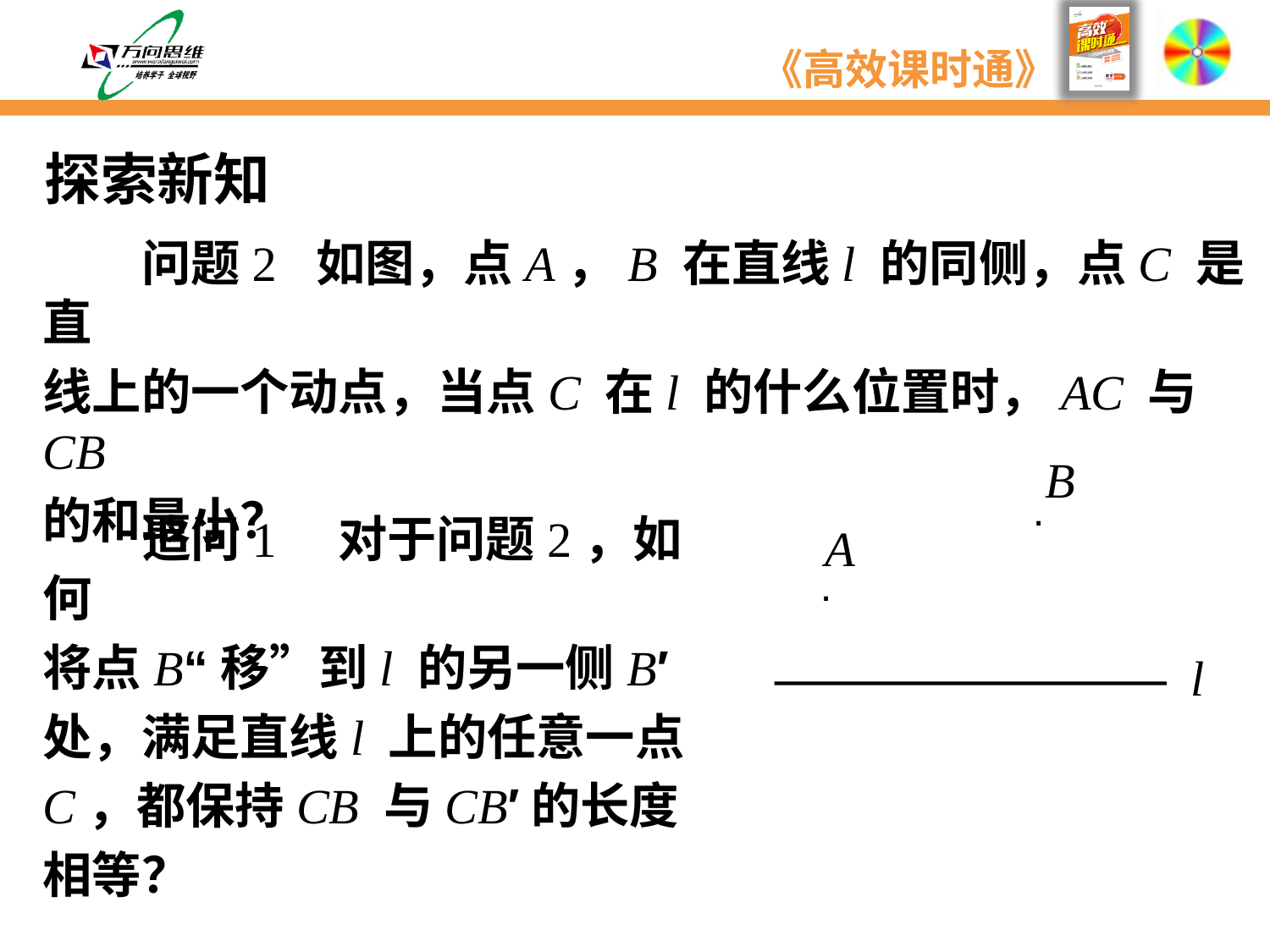

探索新知
　　问题2  如图，点A，B 在直线l 的同侧，点C 是直
线上的一个动点，当点C 在l 的什么位置时，AC 与CB
的和最小？
B
·
A
·
l

　　追问1　对于问题2，如何
将点B“移”到l 的另一侧B′
处，满足直线l 上的任意一点
C，都保持CB 与CB′的长度
相等？